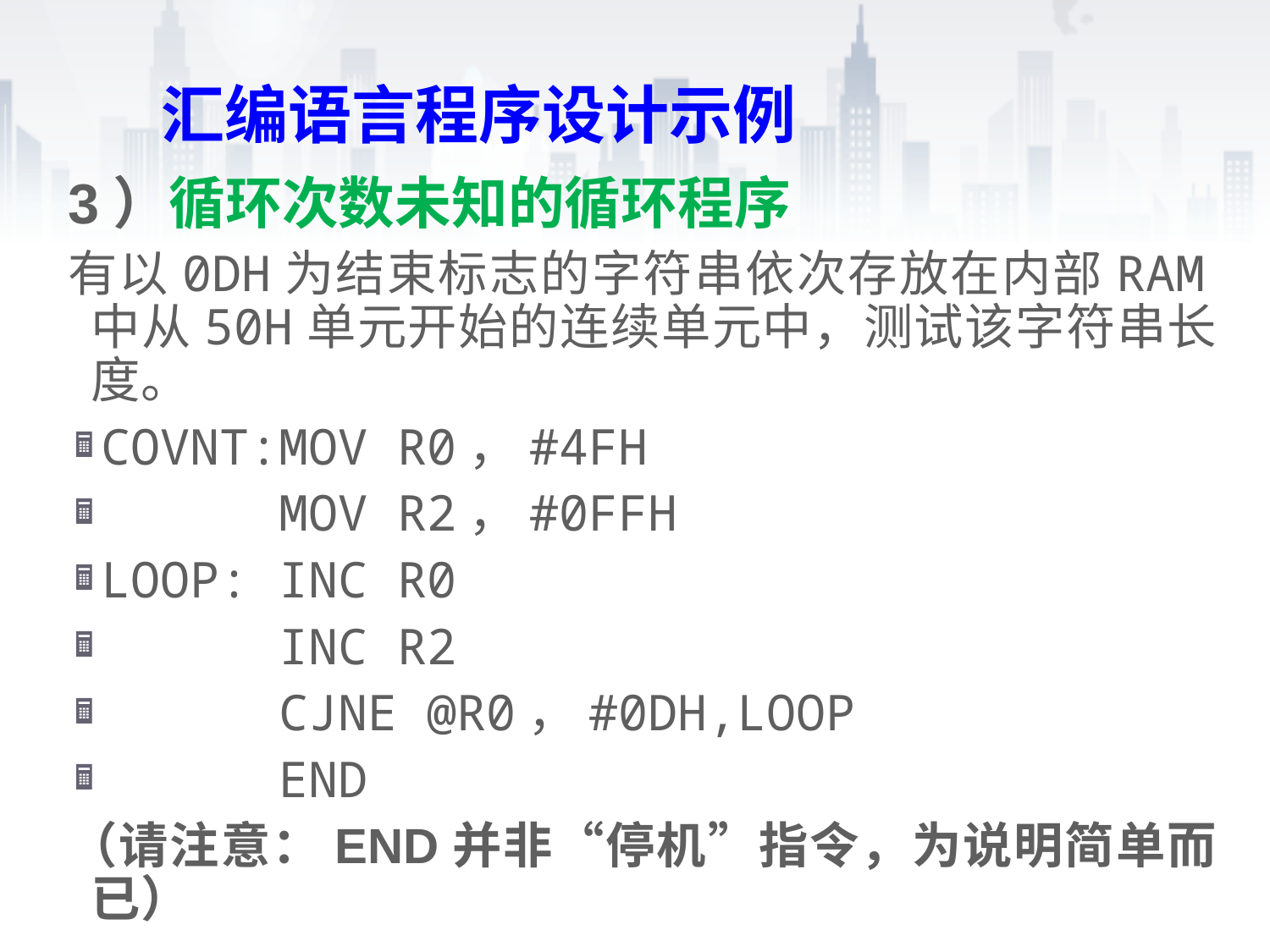

# 汇编语言程序设计示例
3）循环次数未知的循环程序
有以0DH为结束标志的字符串依次存放在内部RAM中从50H单元开始的连续单元中，测试该字符串长度。
COVNT:MOV R0，#4FH
      MOV R2，#0FFH
LOOP: INC R0
      INC R2
      CJNE @R0，#0DH,LOOP
      END
（请注意：END并非“停机”指令，为说明简单而已）